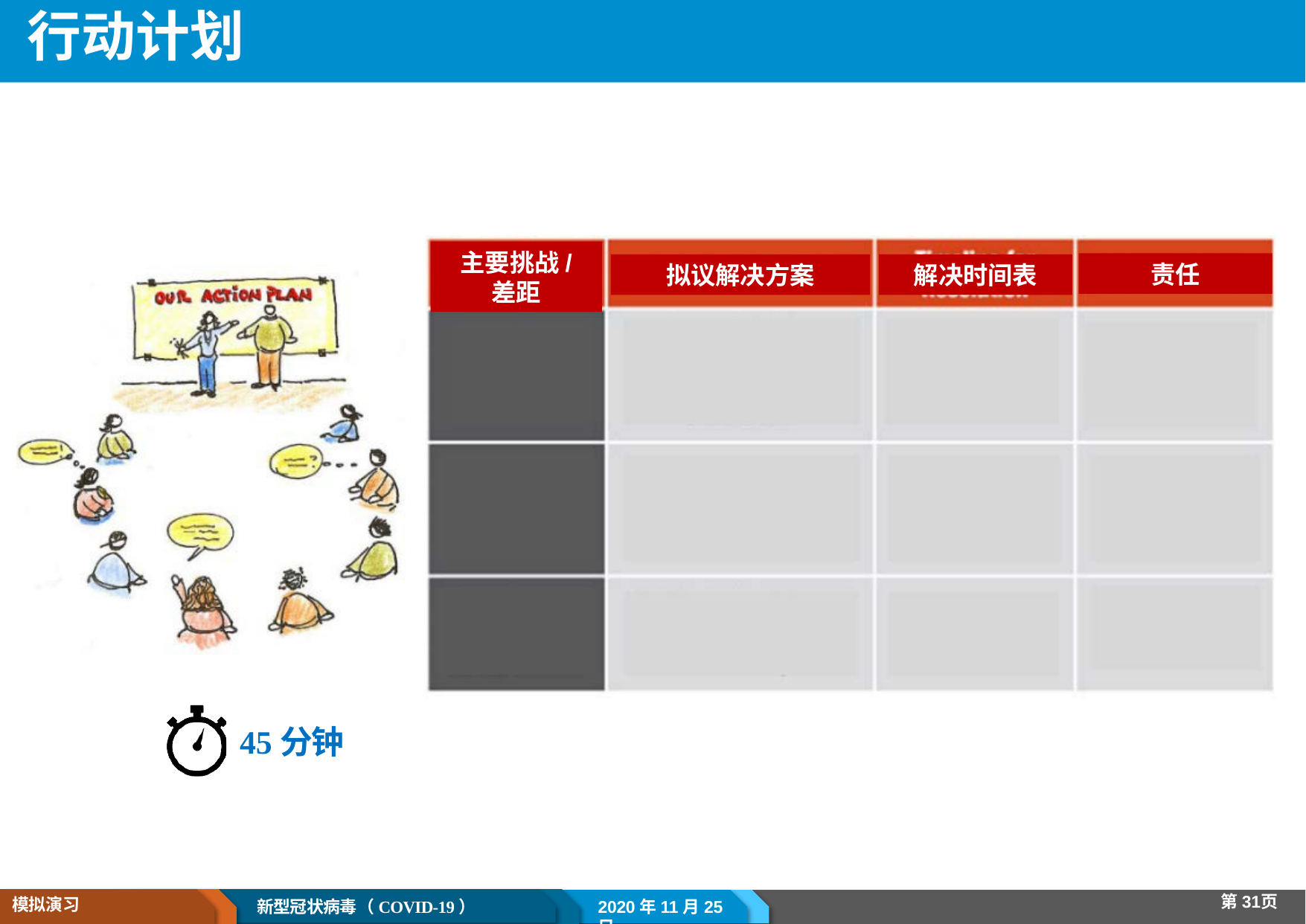

# 行动计划

主要挑战/
差距
拟议解决方案
解决时间表
责任

45分钟

第31页
模拟演习
2020年11月25日
新型冠状病毒（COVID-19）